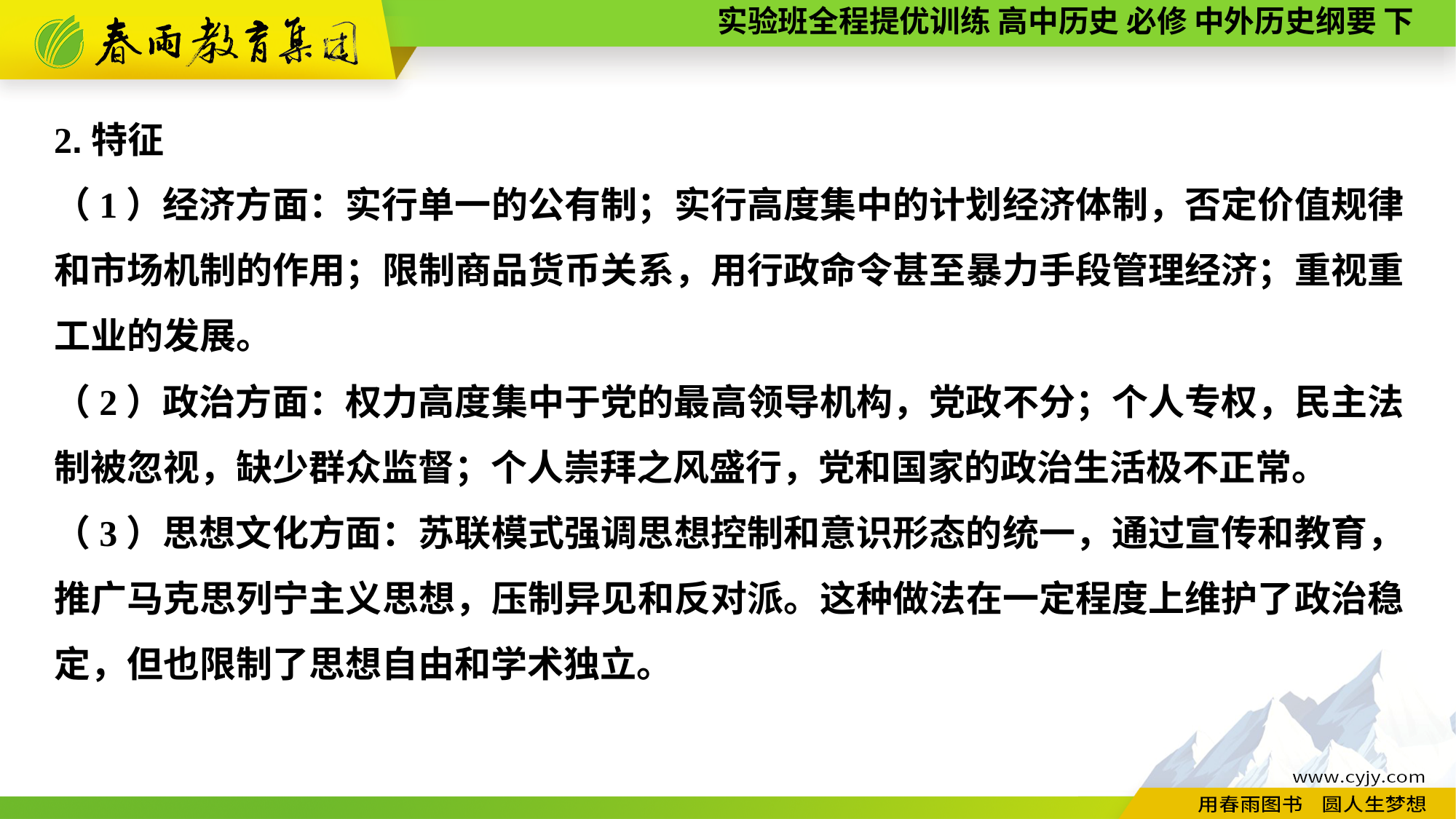

2.特征
（1）经济方面：实行单一的公有制；实行高度集中的计划经济体制，否定价值规律和市场机制的作用；限制商品货币关系，用行政命令甚至暴力手段管理经济；重视重工业的发展。
（2）政治方面：权力高度集中于党的最高领导机构，党政不分；个人专权，民主法制被忽视，缺少群众监督；个人崇拜之风盛行，党和国家的政治生活极不正常。
（3）思想文化方面：苏联模式强调思想控制和意识形态的统一，通过宣传和教育，推广马克思列宁主义思想，压制异见和反对派。这种做法在一定程度上维护了政治稳定，但也限制了思想自由和学术独立。